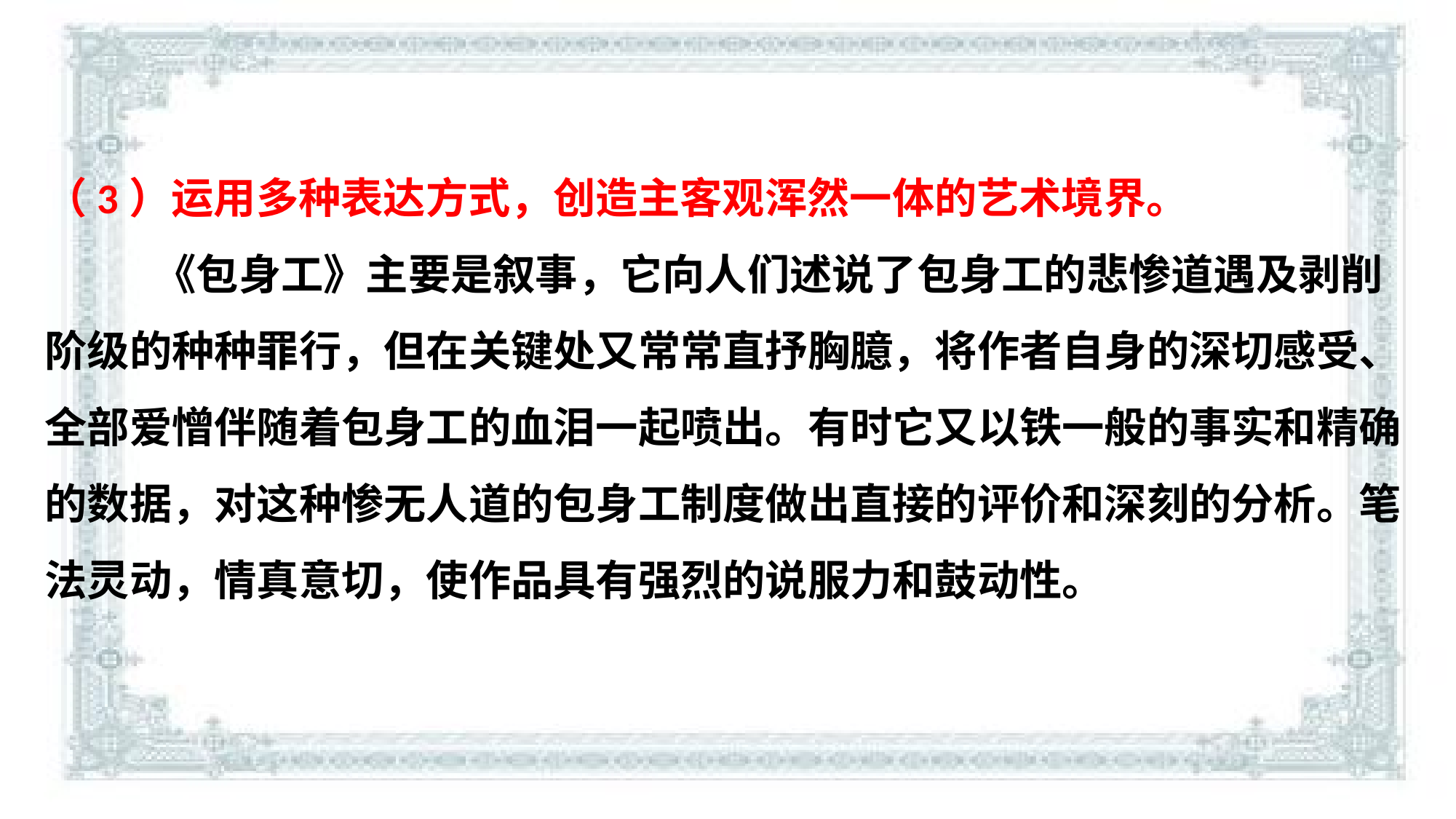

（3）运用多种表达方式，创造主客观浑然一体的艺术境界。
	《包身工》主要是叙事，它向人们述说了包身工的悲惨道遇及剥削阶级的种种罪行，但在关键处又常常直抒胸臆，将作者自身的深切感受、全部爱憎伴随着包身工的血泪一起喷出。有时它又以铁一般的事实和精确的数据，对这种惨无人道的包身工制度做出直接的评价和深刻的分析。笔法灵动，情真意切，使作品具有强烈的说服力和鼓动性。